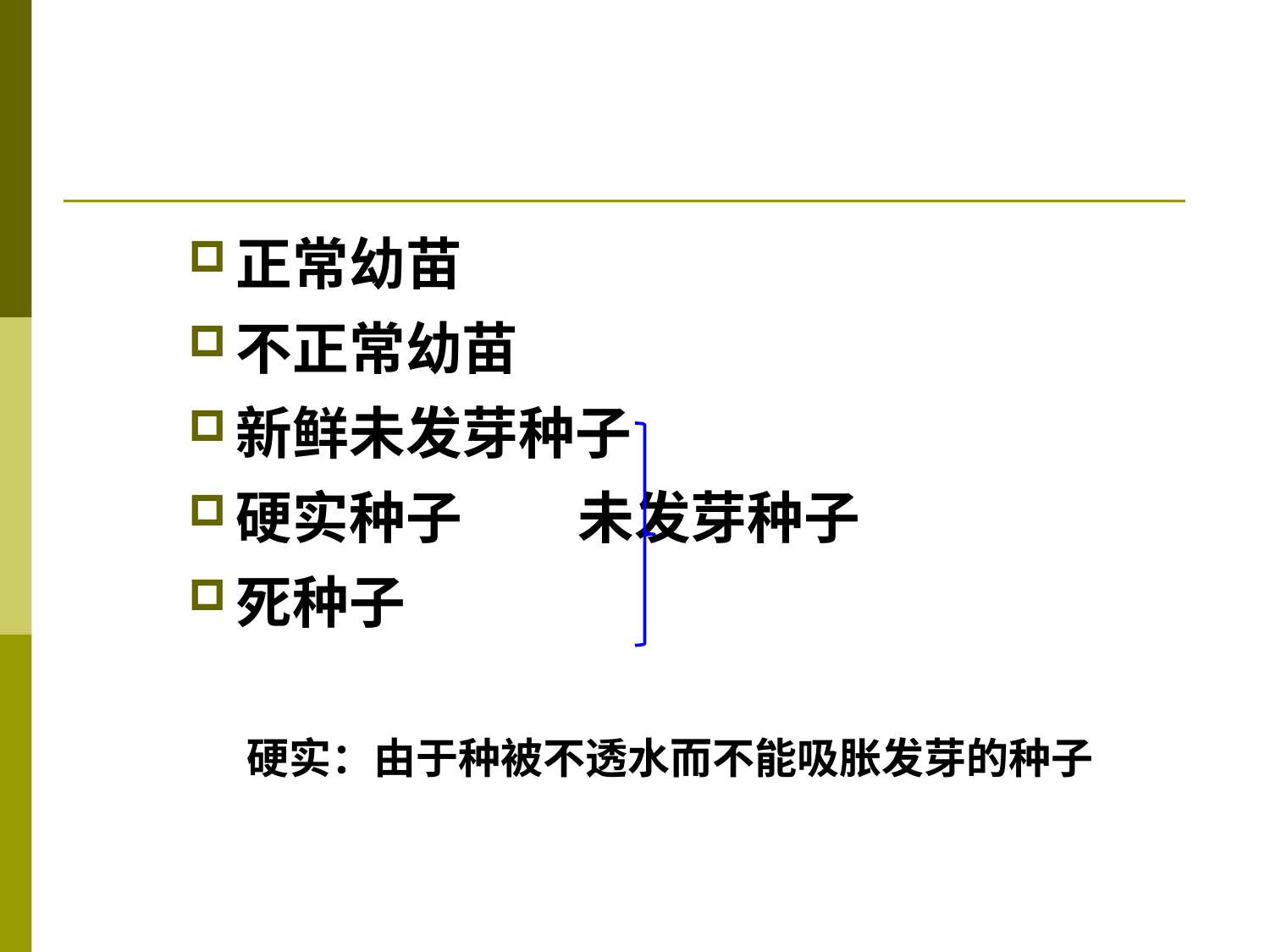

#
正常幼苗
不正常幼苗
新鲜未发芽种子
硬实种子         未发芽种子
死种子

     硬实：由于种被不透水而不能吸胀发芽的种子